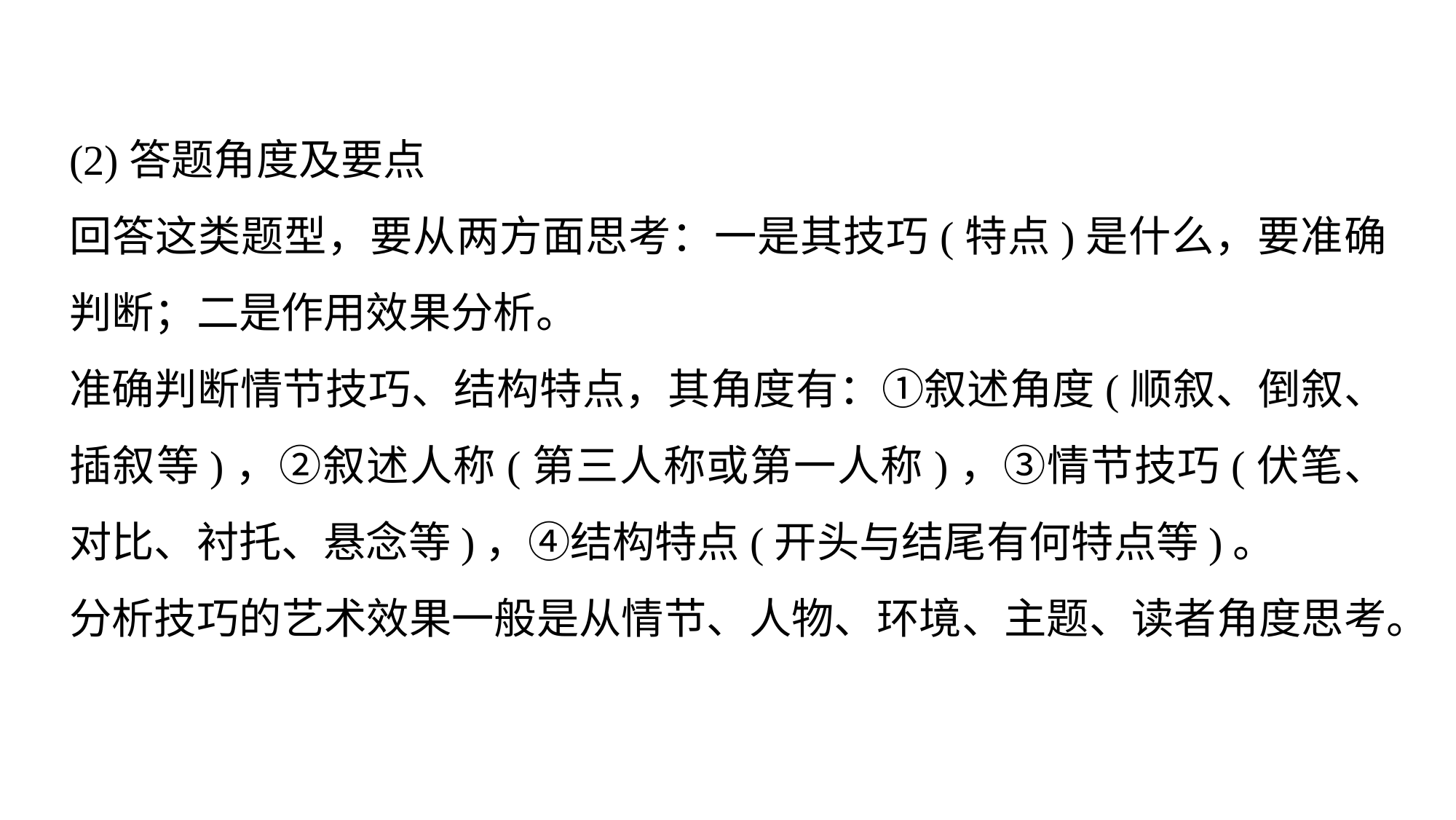

(2)答题角度及要点
回答这类题型，要从两方面思考：一是其技巧(特点)是什么，要准确判断；二是作用效果分析。
准确判断情节技巧、结构特点，其角度有：①叙述角度(顺叙、倒叙、插叙等)，②叙述人称(第三人称或第一人称)，③情节技巧(伏笔、对比、衬托、悬念等)，④结构特点(开头与结尾有何特点等)。
分析技巧的艺术效果一般是从情节、人物、环境、主题、读者角度思考。